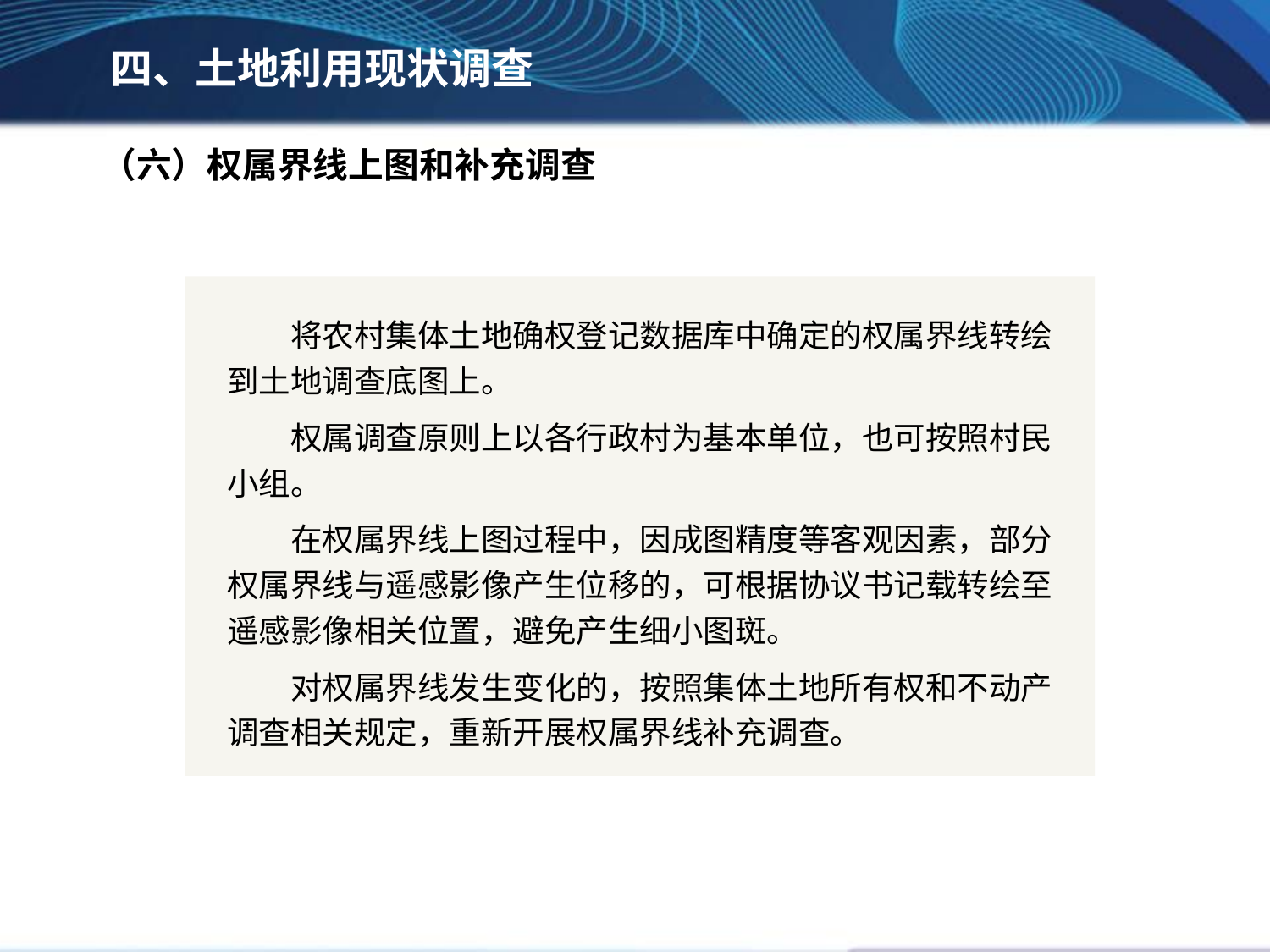

四、土地利用现状调查
（六）权属界线上图和补充调查

将农村集体土地确权登记数据库中确定的权属界线转绘到土地调查底图上。
权属调查原则上以各行政村为基本单位，也可按照村民小组。
在权属界线上图过程中，因成图精度等客观因素，部分权属界线与遥感影像产生位移的，可根据协议书记载转绘至遥感影像相关位置，避免产生细小图斑。
对权属界线发生变化的，按照集体土地所有权和不动产调查相关规定，重新开展权属界线补充调查。